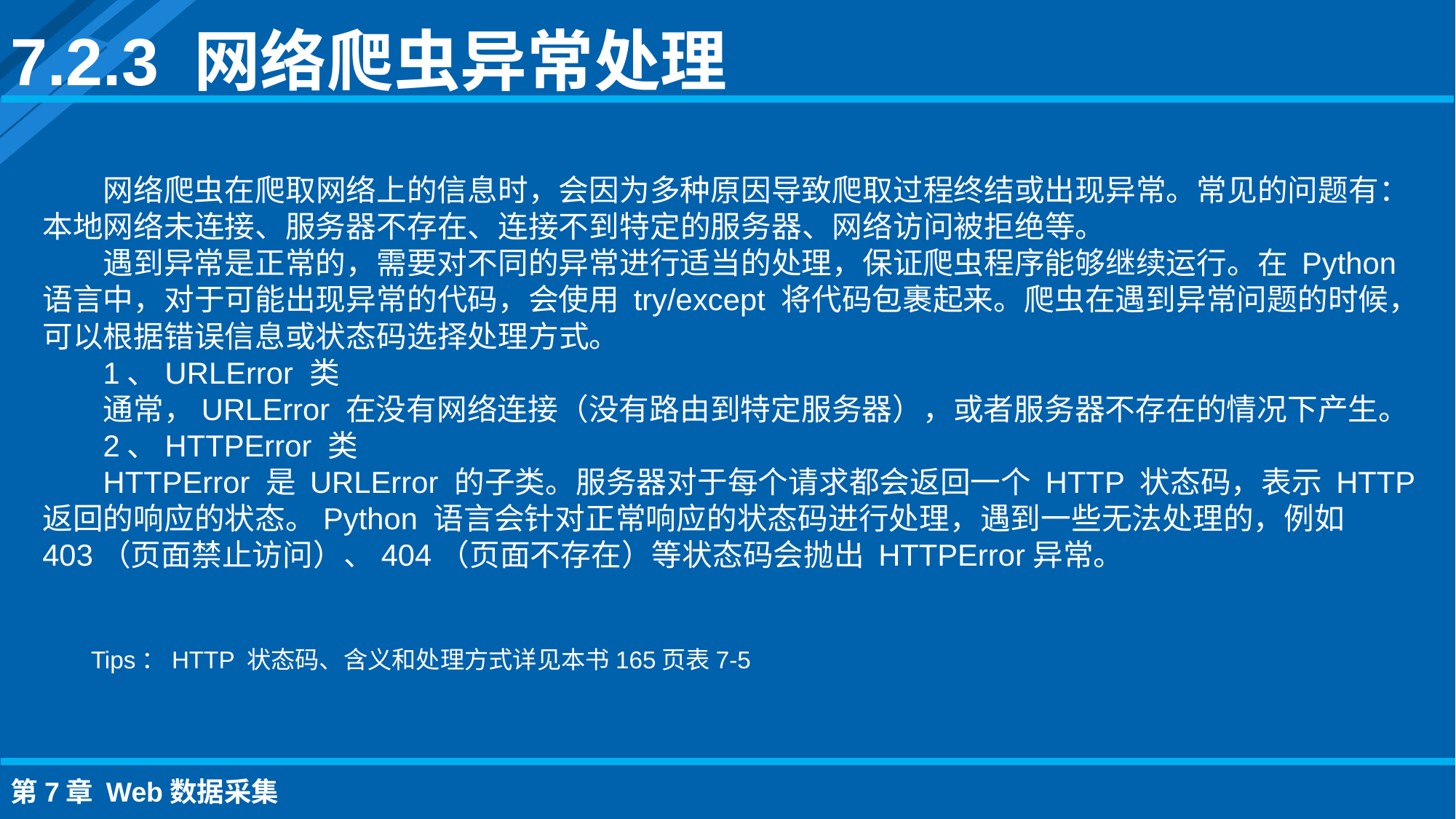

7.2.3 网络爬虫异常处理

网络爬虫在爬取网络上的信息时，会因为多种原因导致爬取过程终结或出现异常。常见的问题有：本地网络未连接、服务器不存在、连接不到特定的服务器、网络访问被拒绝等。
遇到异常是正常的，需要对不同的异常进行适当的处理，保证爬虫程序能够继续运行。在 Python 语言中，对于可能出现异常的代码，会使用 try/except 将代码包裹起来。爬虫在遇到异常问题的时候，可以根据错误信息或状态码选择处理方式。
1、URLError 类
通常，URLError 在没有网络连接（没有路由到特定服务器），或者服务器不存在的情况下产生。
2、HTTPError 类
HTTPError 是 URLError 的子类。服务器对于每个请求都会返回一个 HTTP 状态码，表示 HTTP 返回的响应的状态。Python 语言会针对正常响应的状态码进行处理，遇到一些无法处理的，例如 403（页面禁止访问）、404（页面不存在）等状态码会抛出 HTTPError异常。

Tips：HTTP 状态码、含义和处理方式详见本书165页表7-5
第7章 Web数据采集